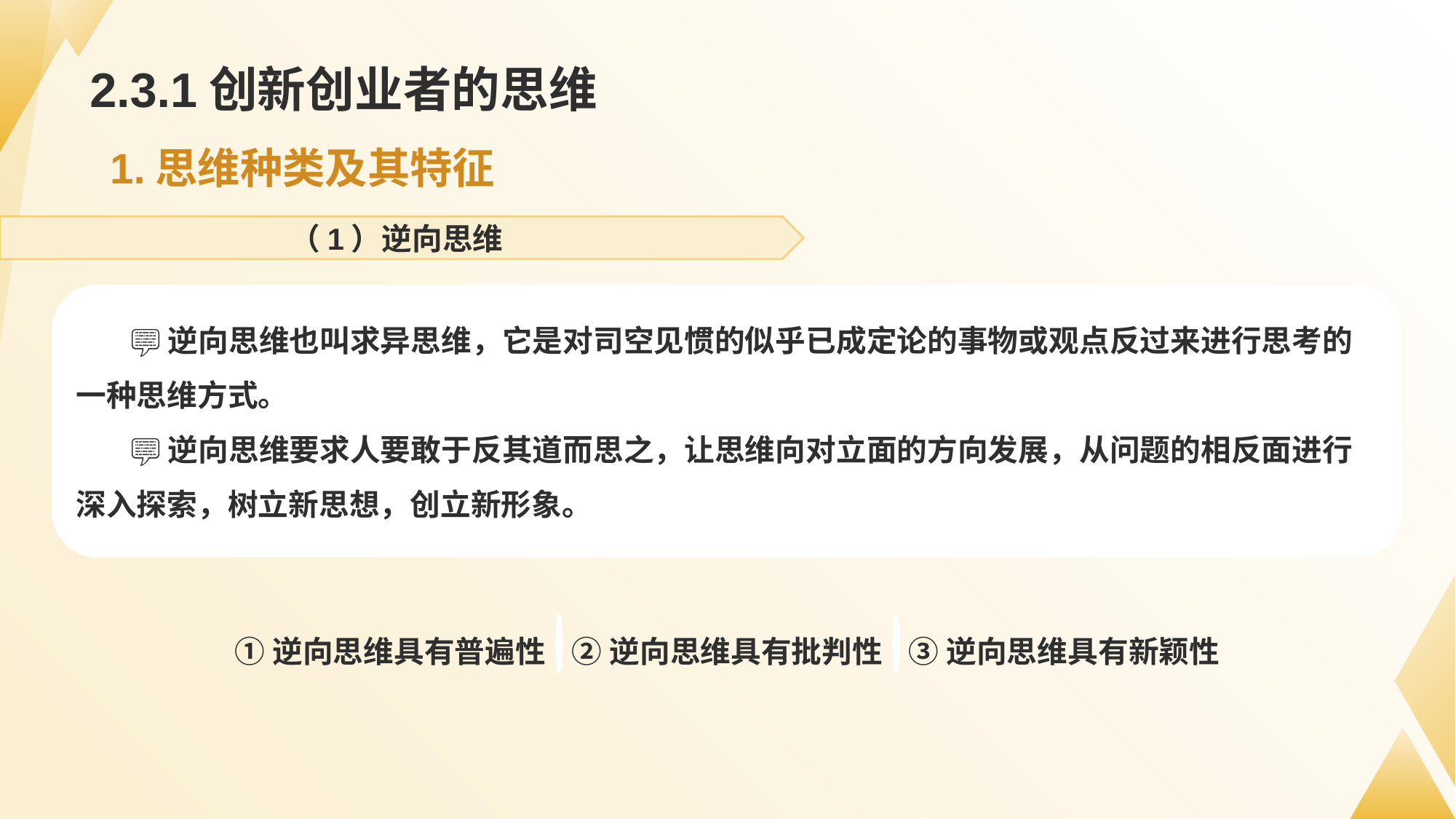

# 2.3.1创新创业者的思维
1.思维种类及其特征
（1）逆向思维
💬逆向思维也叫求异思维，它是对司空见惯的似乎已成定论的事物或观点反过来进行思考的一种思维方式。
💬逆向思维要求人要敢于反其道而思之，让思维向对立面的方向发展，从问题的相反面进行深入探索，树立新思想，创立新形象。
②逆向思维具有批判性
①逆向思维具有普遍性
③逆向思维具有新颖性